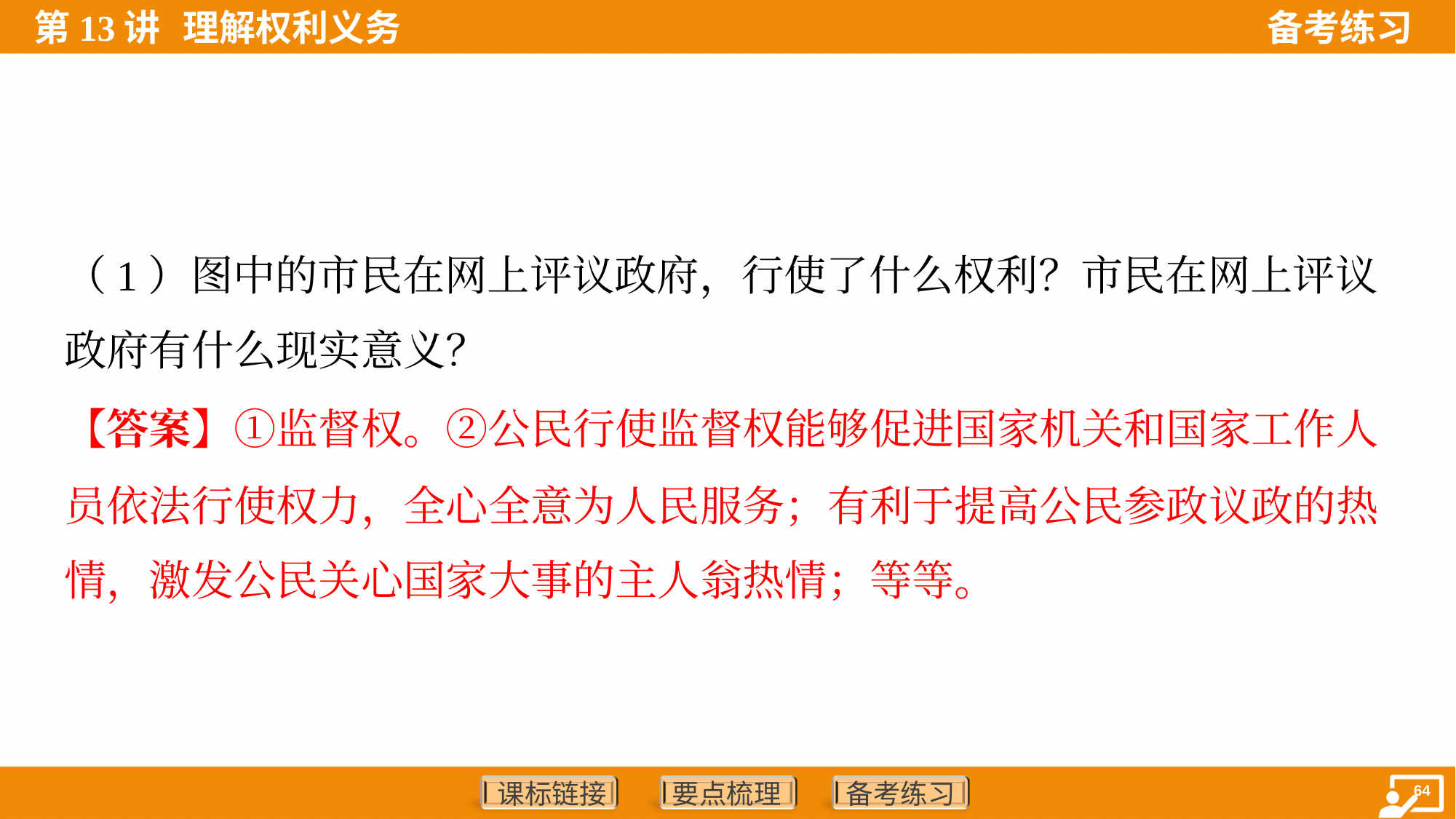

（1）图中的市民在网上评议政府，行使了什么权利？市民在网上评议
政府有什么现实意义？
【答案】①监督权。②公民行使监督权能够促进国家机关和国家工作人
员依法行使权力，全心全意为人民服务；有利于提高公民参政议政的热
情，激发公民关心国家大事的主人翁热情；等等。